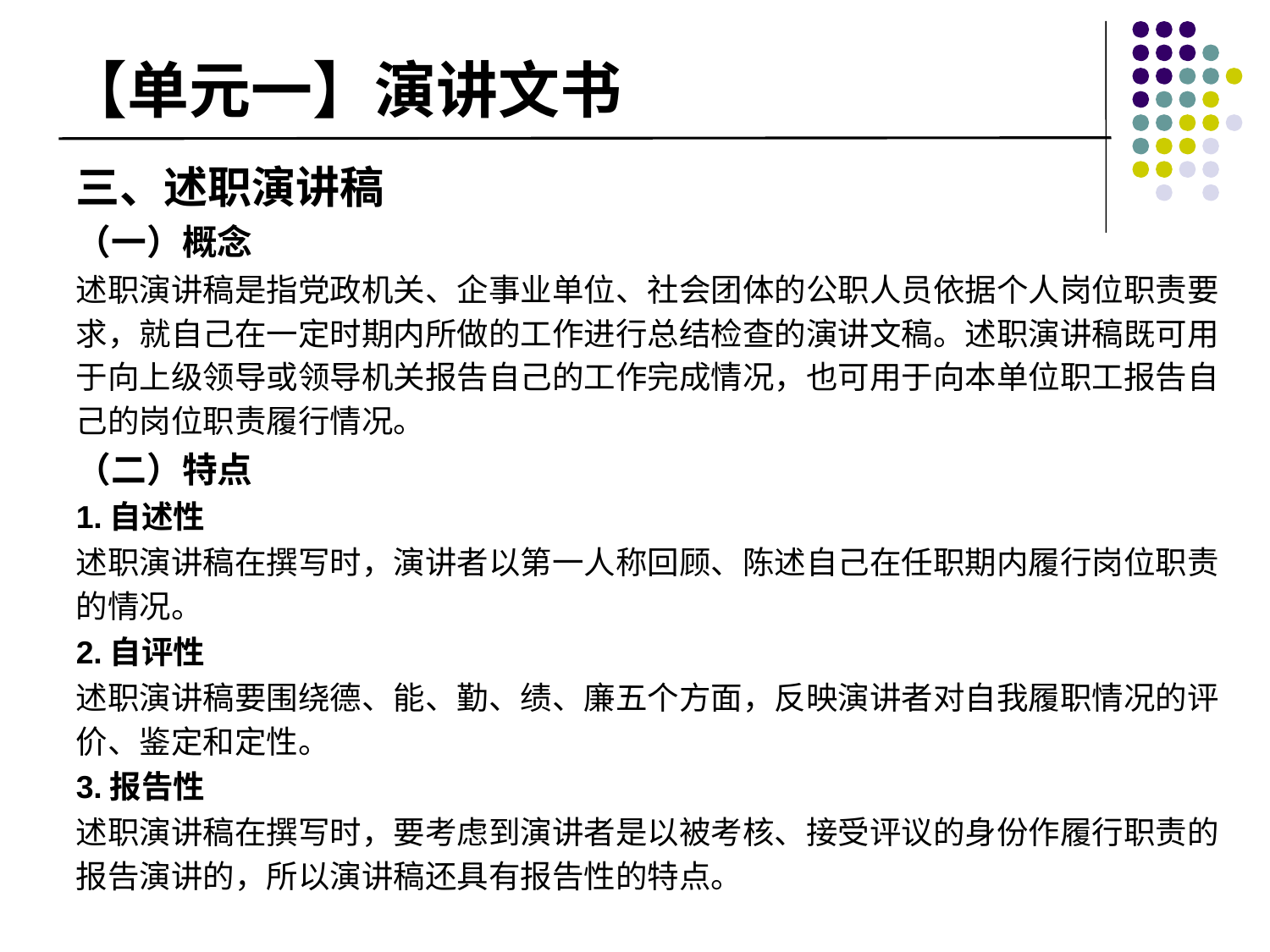

# 【单元一】演讲文书
三、述职演讲稿
（一）概念
述职演讲稿是指党政机关、企事业单位、社会团体的公职人员依据个人岗位职责要求，就自己在一定时期内所做的工作进行总结检查的演讲文稿。述职演讲稿既可用于向上级领导或领导机关报告自己的工作完成情况，也可用于向本单位职工报告自己的岗位职责履行情况。
（二）特点
1.自述性
述职演讲稿在撰写时，演讲者以第一人称回顾、陈述自己在任职期内履行岗位职责的情况。
2.自评性
述职演讲稿要围绕德、能、勤、绩、廉五个方面，反映演讲者对自我履职情况的评价、鉴定和定性。
3.报告性
述职演讲稿在撰写时，要考虑到演讲者是以被考核、接受评议的身份作履行职责的报告演讲的，所以演讲稿还具有报告性的特点。